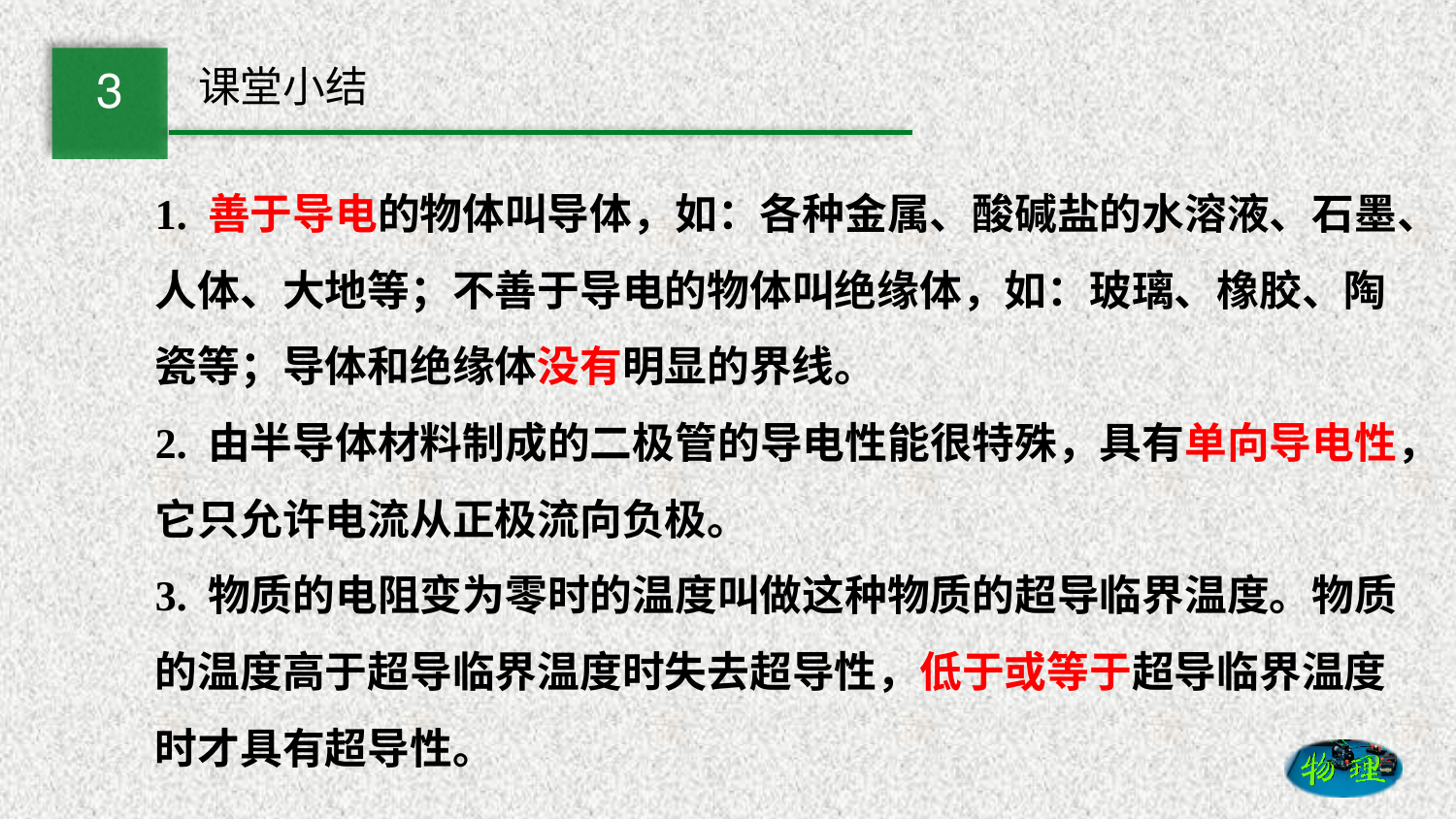

1. 善于导电的物体叫导体，如：各种金属、酸碱盐的水溶液、石墨、人体、大地等；不善于导电的物体叫绝缘体，如：玻璃、橡胶、陶瓷等；导体和绝缘体没有明显的界线。
2. 由半导体材料制成的二极管的导电性能很特殊，具有单向导电性，它只允许电流从正极流向负极。
3. 物质的电阻变为零时的温度叫做这种物质的超导临界温度。物质的温度高于超导临界温度时失去超导性，低于或等于超导临界温度时才具有超导性。